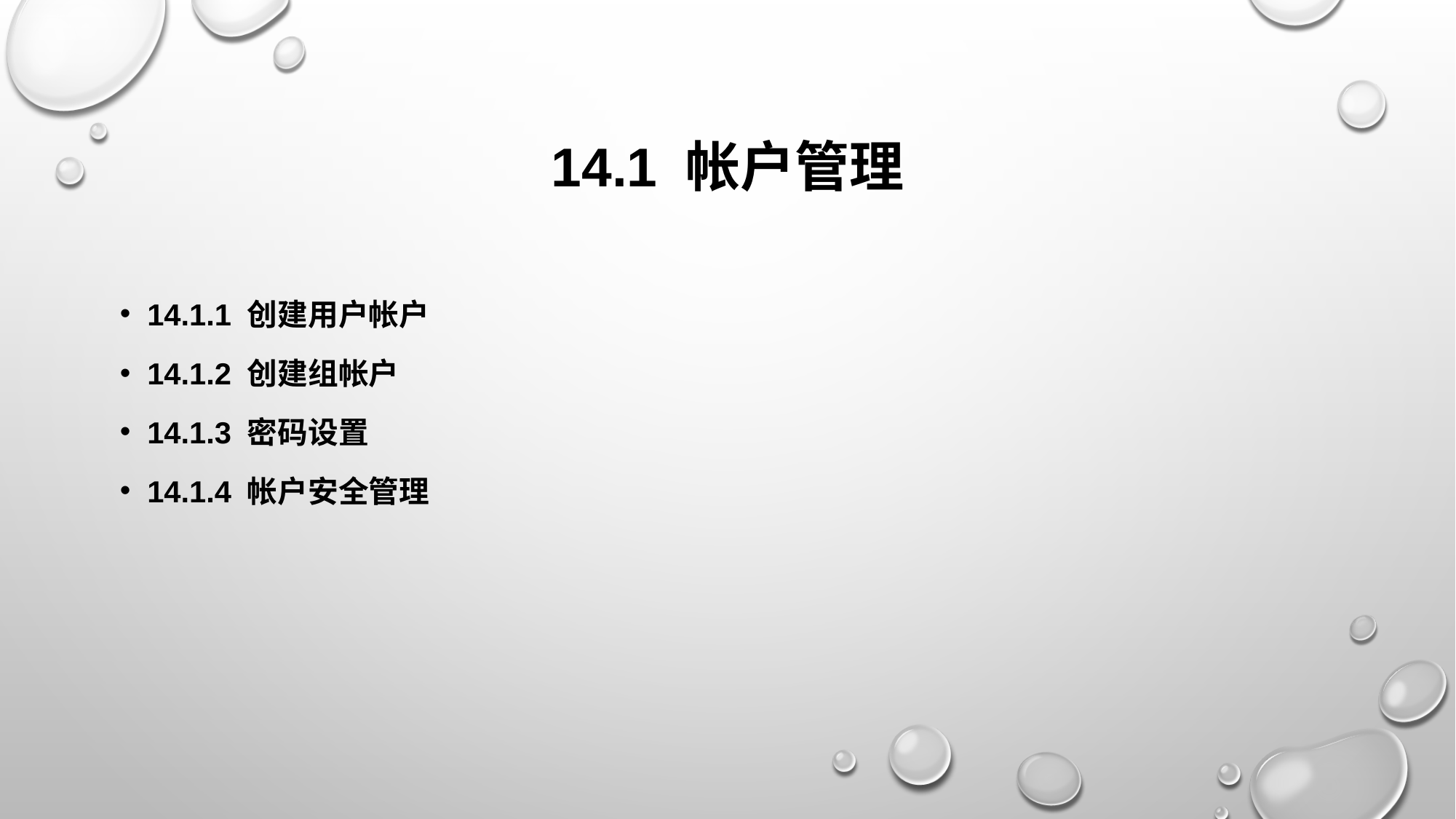

# 14.1 帐户管理
14.1.1 创建用户帐户
14.1.2 创建组帐户
14.1.3 密码设置
14.1.4 帐户安全管理